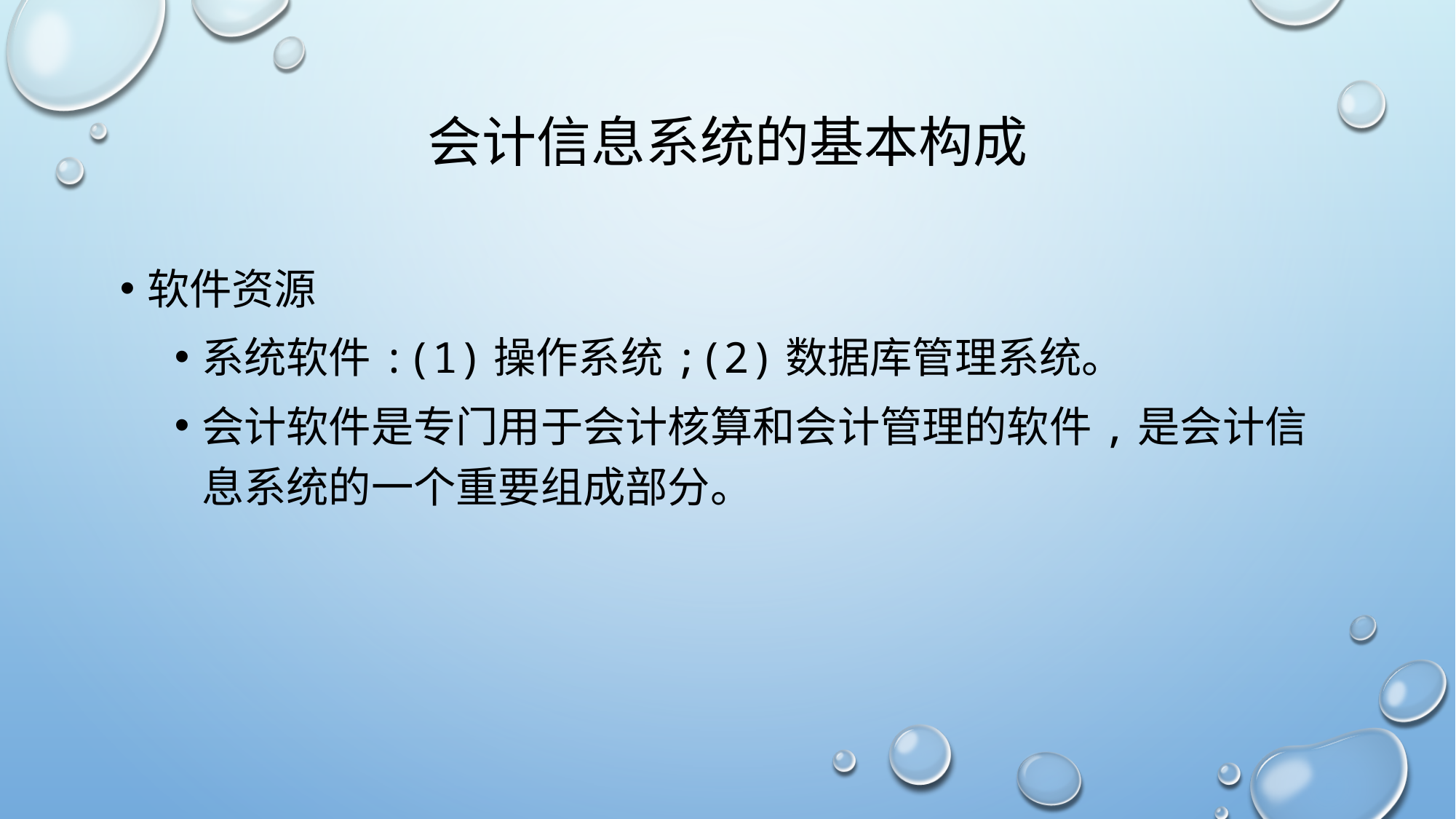

# 会计信息系统的基本构成
软件资源
系统软件:(1)操作系统;(2)数据库管理系统。
会计软件是专门用于会计核算和会计管理的软件,是会计信息系统的一个重要组成部分。